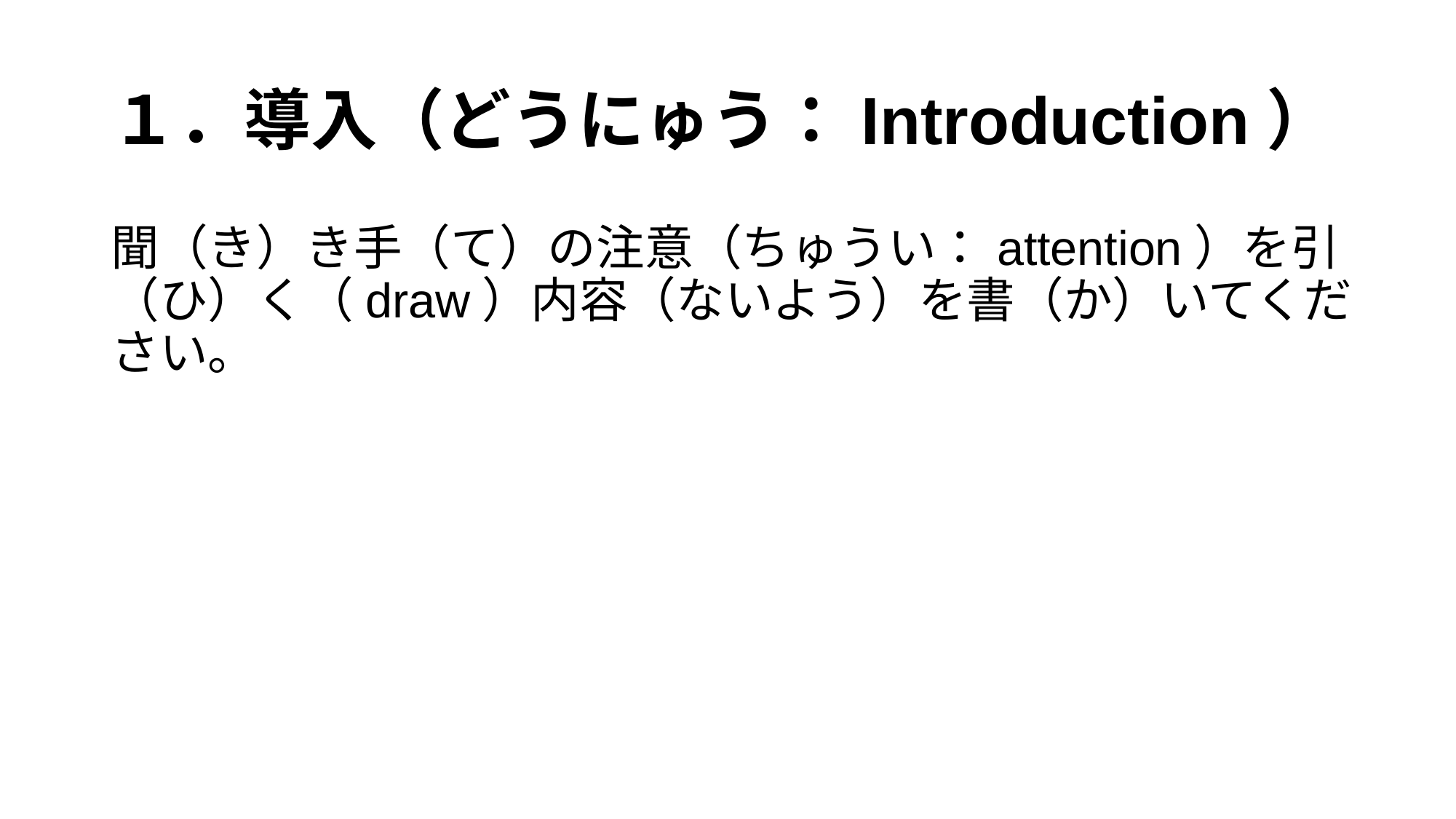

# １．導入（どうにゅう：Introduction）
聞（き）き手（て）の注意（ちゅうい：attention）を引（ひ）く（draw）内容（ないよう）を書（か）いてください。